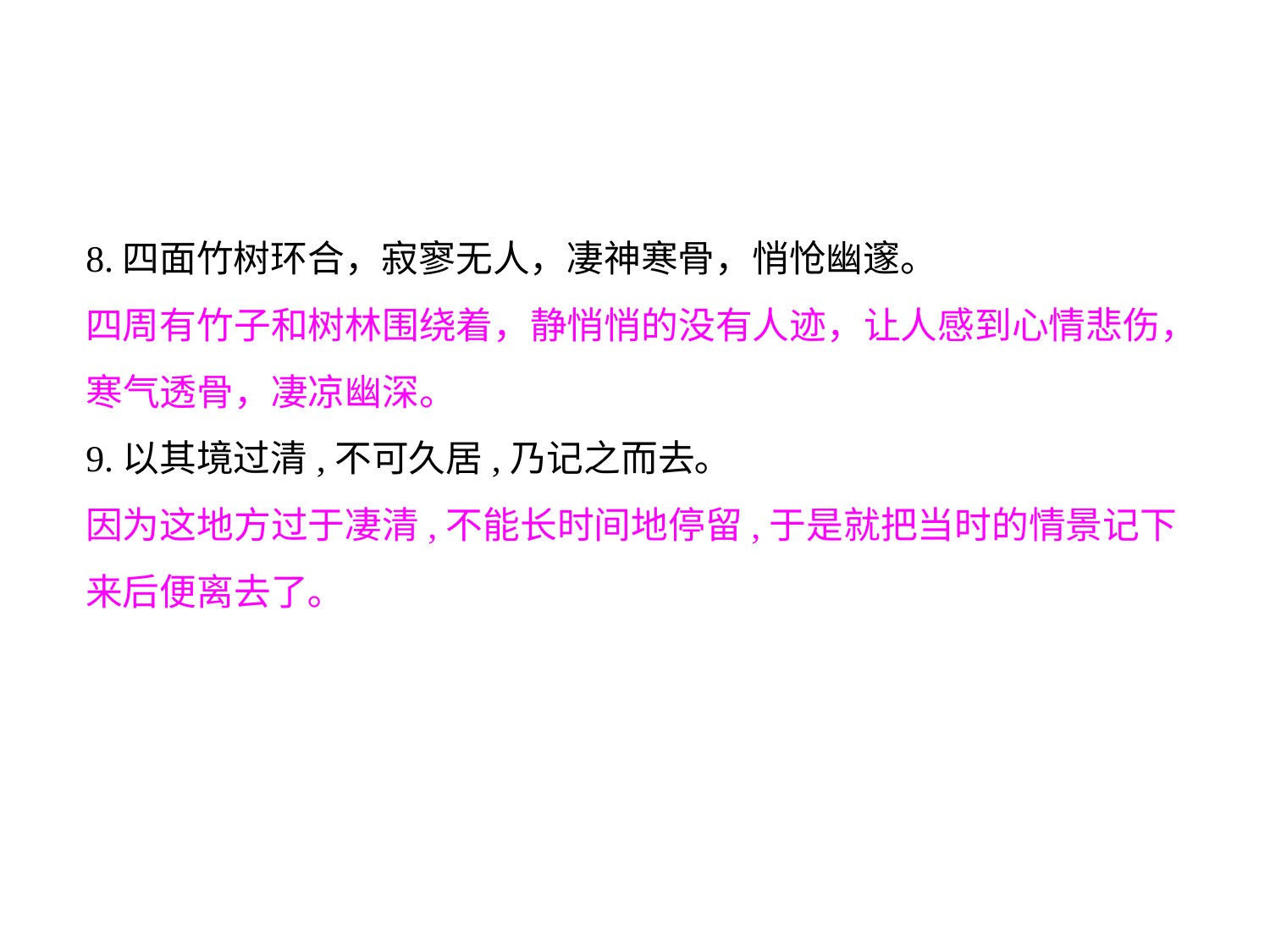

8.四面竹树环合，寂寥无人，凄神寒骨，悄怆幽邃。
四周有竹子和树林围绕着，静悄悄的没有人迹，让人感到心情悲伤，寒气透骨，凄凉幽深。
9.以其境过清,不可久居,乃记之而去｡
因为这地方过于凄清,不能长时间地停留,于是就把当时的情景记下来后便离去了｡